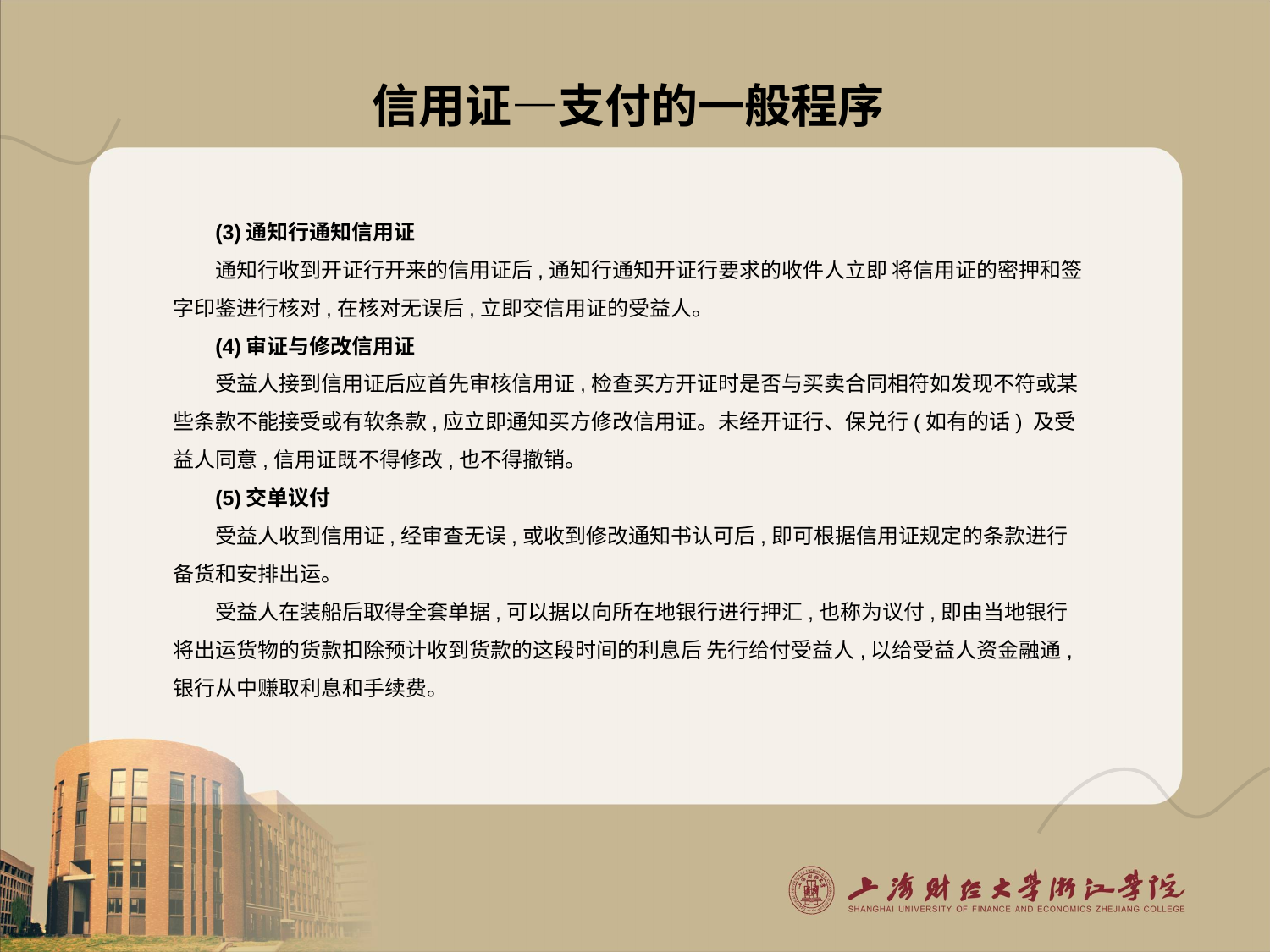

# 信用证—支付的一般程序
(3)通知行通知信用证
通知行收到开证行开来的信用证后,通知行通知开证行要求的收件人立即 将信用证的密押和签字印鉴进行核对,在核对无误后,立即交信用证的受益人。
(4)审证与修改信用证
受益人接到信用证后应首先审核信用证,检查买方开证时是否与买卖合同相符如发现不符或某些条款不能接受或有软条款,应立即通知买方修改信用证。未经开证行、保兑行(如有的话) 及受益人同意,信用证既不得修改,也不得撤销。
(5)交单议付
受益人收到信用证,经审查无误,或收到修改通知书认可后,即可根据信用证规定的条款进行备货和安排出运。
受益人在装船后取得全套单据,可以据以向所在地银行进行押汇,也称为议付,即由当地银行将出运货物的货款扣除预计收到货款的这段时间的利息后 先行给付受益人,以给受益人资金融通,银行从中赚取利息和手续费。